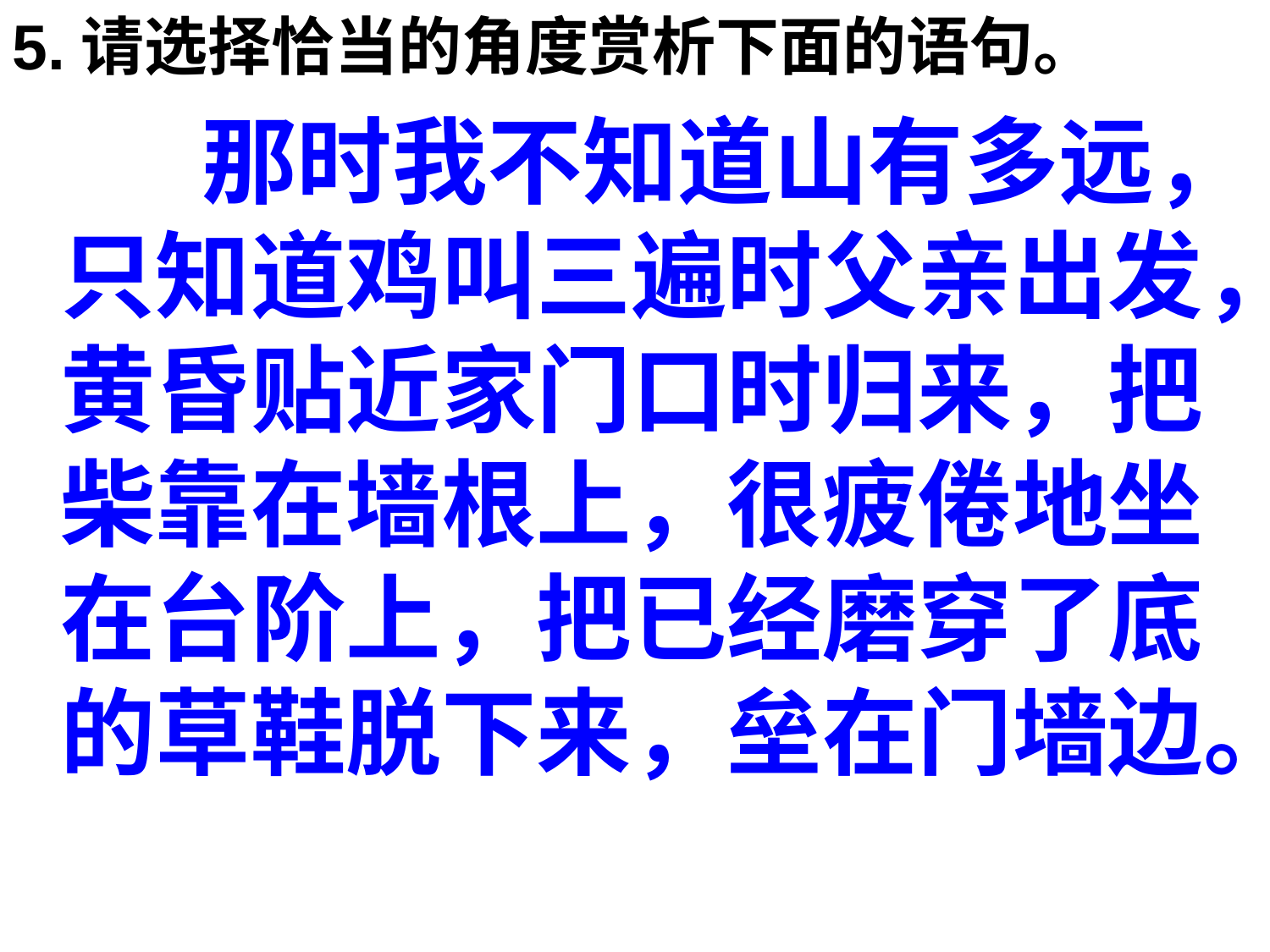

5.请选择恰当的角度赏析下面的语句。
          那时我不知道山有多远，只知道鸡叫三遍时父亲出发，黄昏贴近家门口时归来，把柴靠在墙根上，很疲倦地坐在台阶上，把已经磨穿了底的草鞋脱下来，垒在门墙边。
#